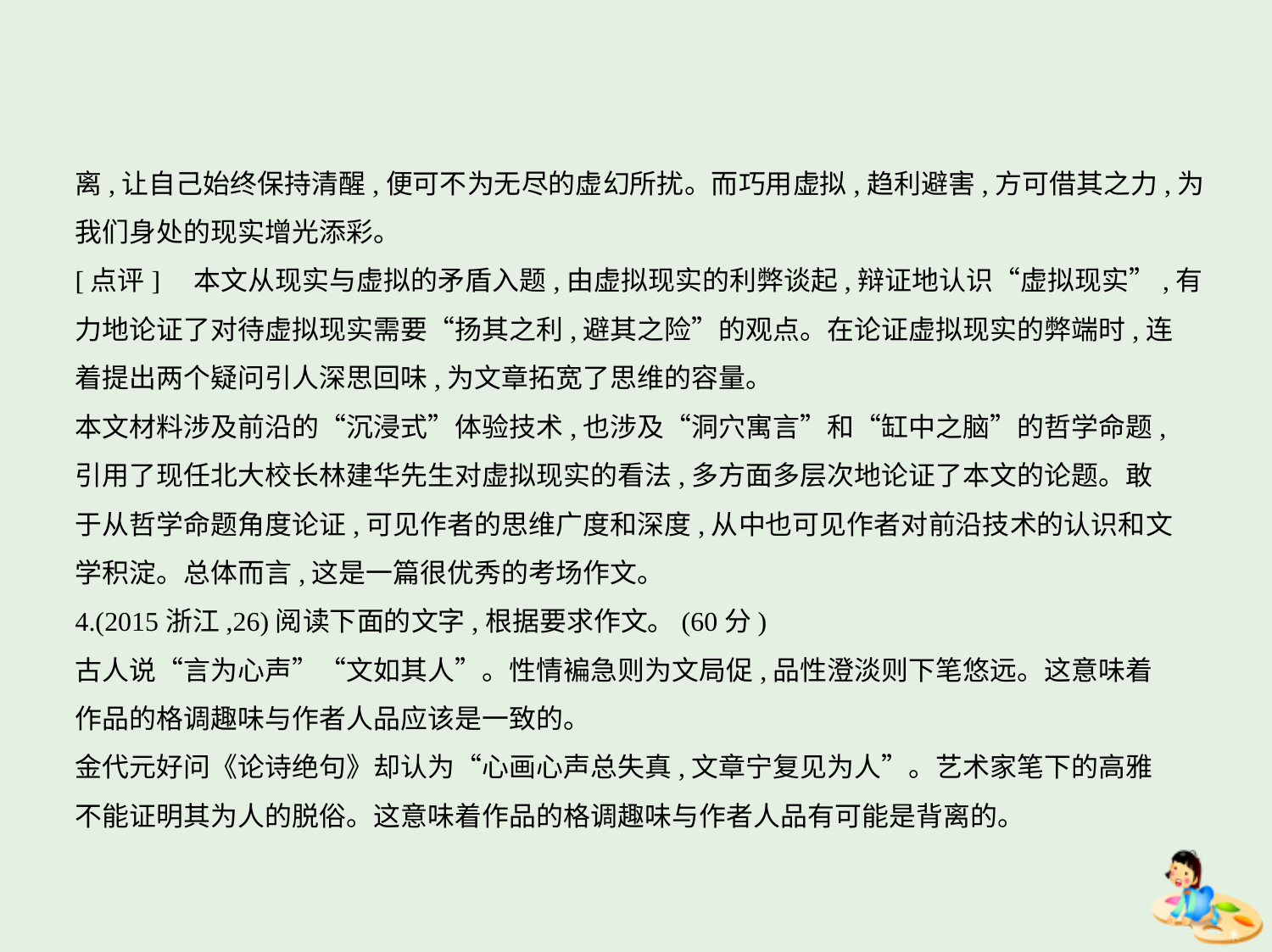

离,让自己始终保持清醒,便可不为无尽的虚幻所扰。而巧用虚拟,趋利避害,方可借其之力,为
我们身处的现实增光添彩。
[点评]　本文从现实与虚拟的矛盾入题,由虚拟现实的利弊谈起,辩证地认识“虚拟现实”,有
力地论证了对待虚拟现实需要“扬其之利,避其之险”的观点。在论证虚拟现实的弊端时,连
着提出两个疑问引人深思回味,为文章拓宽了思维的容量。
本文材料涉及前沿的“沉浸式”体验技术,也涉及“洞穴寓言”和“缸中之脑”的哲学命题,
引用了现任北大校长林建华先生对虚拟现实的看法,多方面多层次地论证了本文的论题。敢
于从哲学命题角度论证,可见作者的思维广度和深度,从中也可见作者对前沿技术的认识和文
学积淀。总体而言,这是一篇很优秀的考场作文。
4.(2015浙江,26)阅读下面的文字,根据要求作文。(60分)
古人说“言为心声”“文如其人”。性情褊急则为文局促,品性澄淡则下笔悠远。这意味着
作品的格调趣味与作者人品应该是一致的。
金代元好问《论诗绝句》却认为“心画心声总失真,文章宁复见为人”。艺术家笔下的高雅
不能证明其为人的脱俗。这意味着作品的格调趣味与作者人品有可能是背离的。